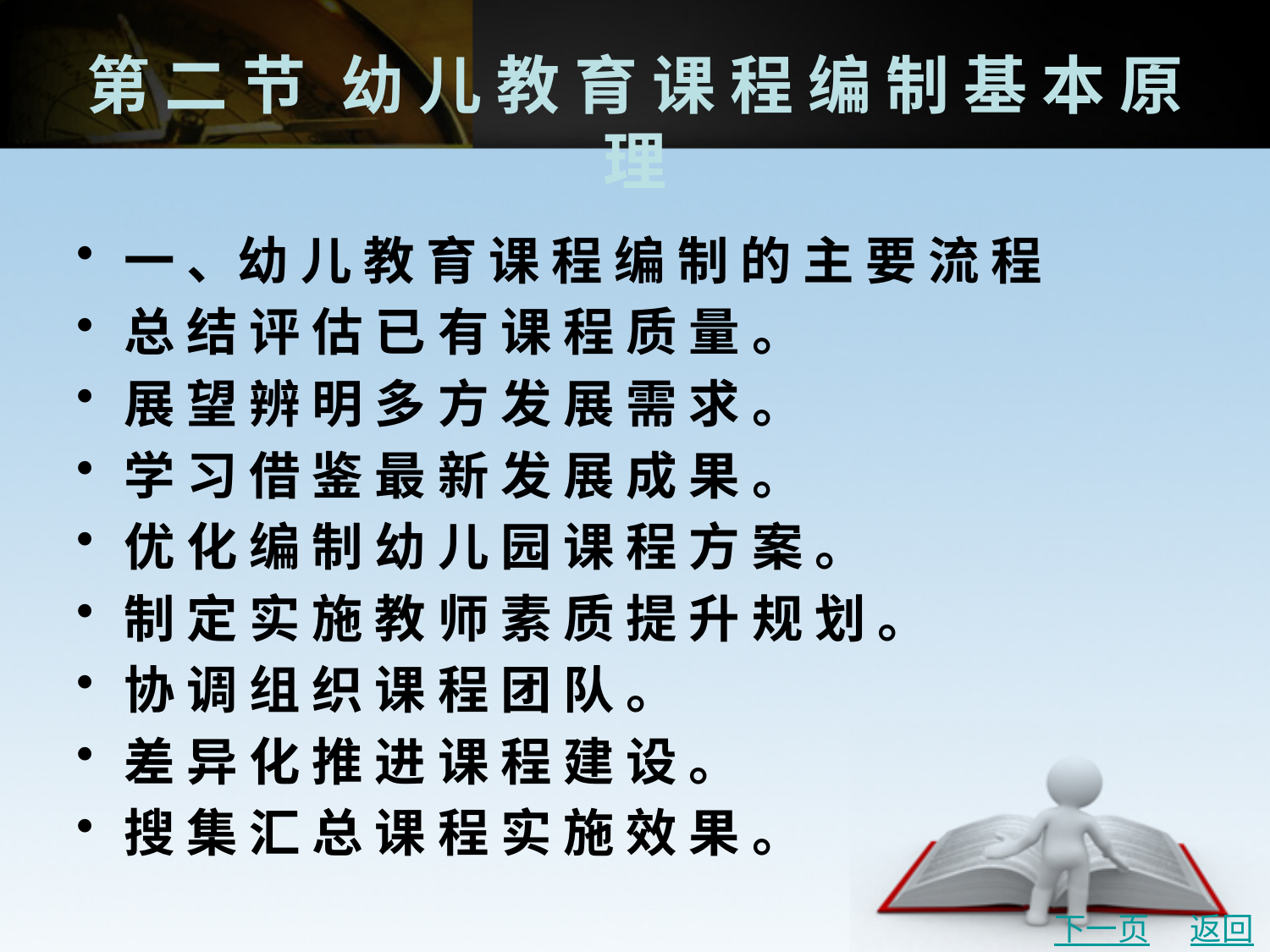

# 第 二 节	幼 儿 教 育 课 程 编 制 基 本 原 理
一 、幼 儿 教 育 课 程 编 制 的 主 要 流 程
总 结 评 估 已 有 课 程 质 量 。
展 望 辨 明 多 方 发 展 需 求 。
学 习 借 鉴 最 新 发 展 成 果 。
优 化 编 制 幼 儿 园 课 程 方 案 。
制 定 实 施 教 师 素 质 提 升 规 划 。
协 调 组 织 课 程 团 队 。
差 异 化 推 进 课 程 建 设 。
搜 集 汇 总 课 程 实 施 效 果 。
下一页
返回